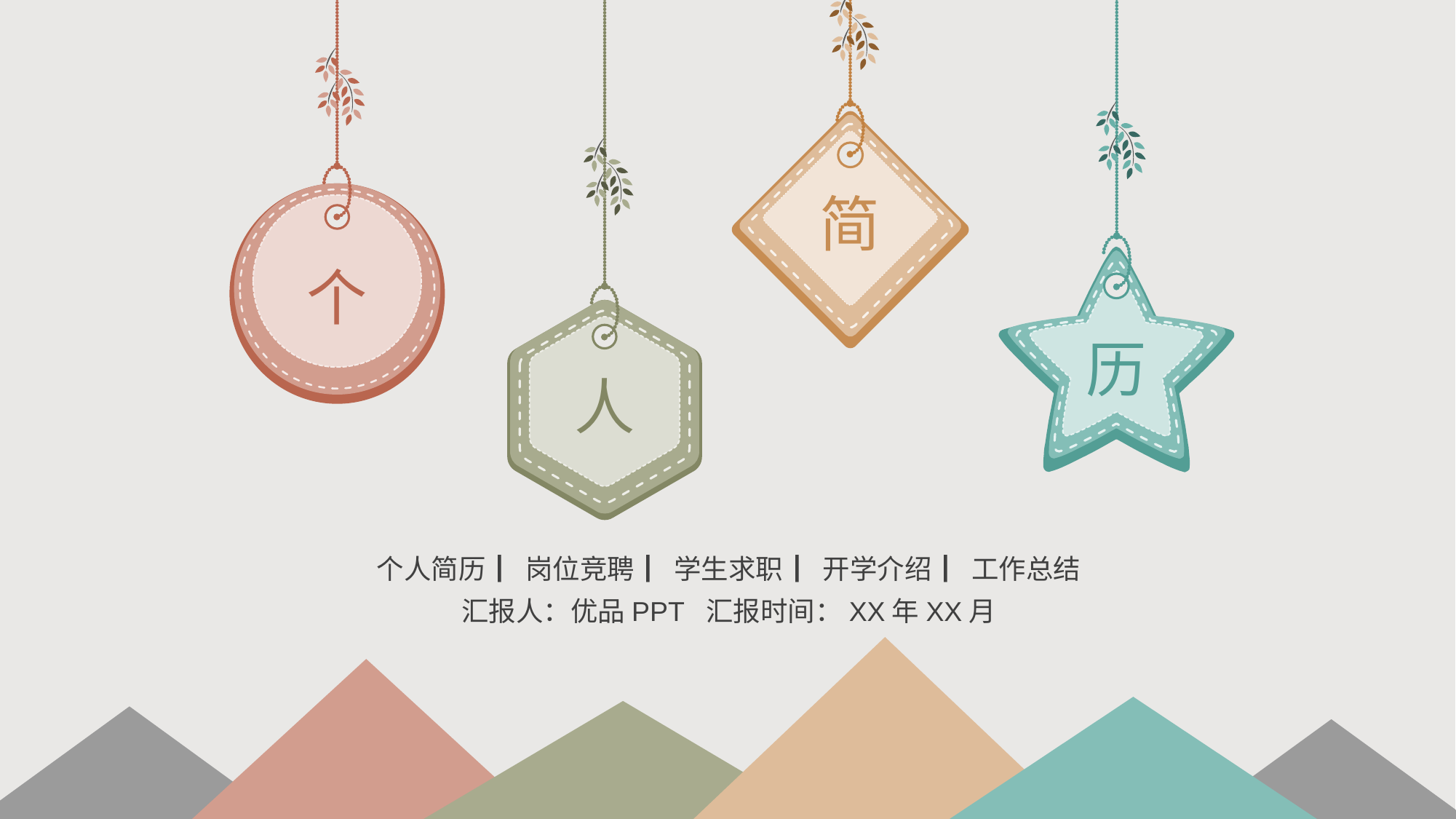

简

个

历

人

个人简历  ▏岗位竞聘  ▏学生求职  ▏开学介绍  ▏工作总结
汇报人：优品PPT  汇报时间：XX年XX月